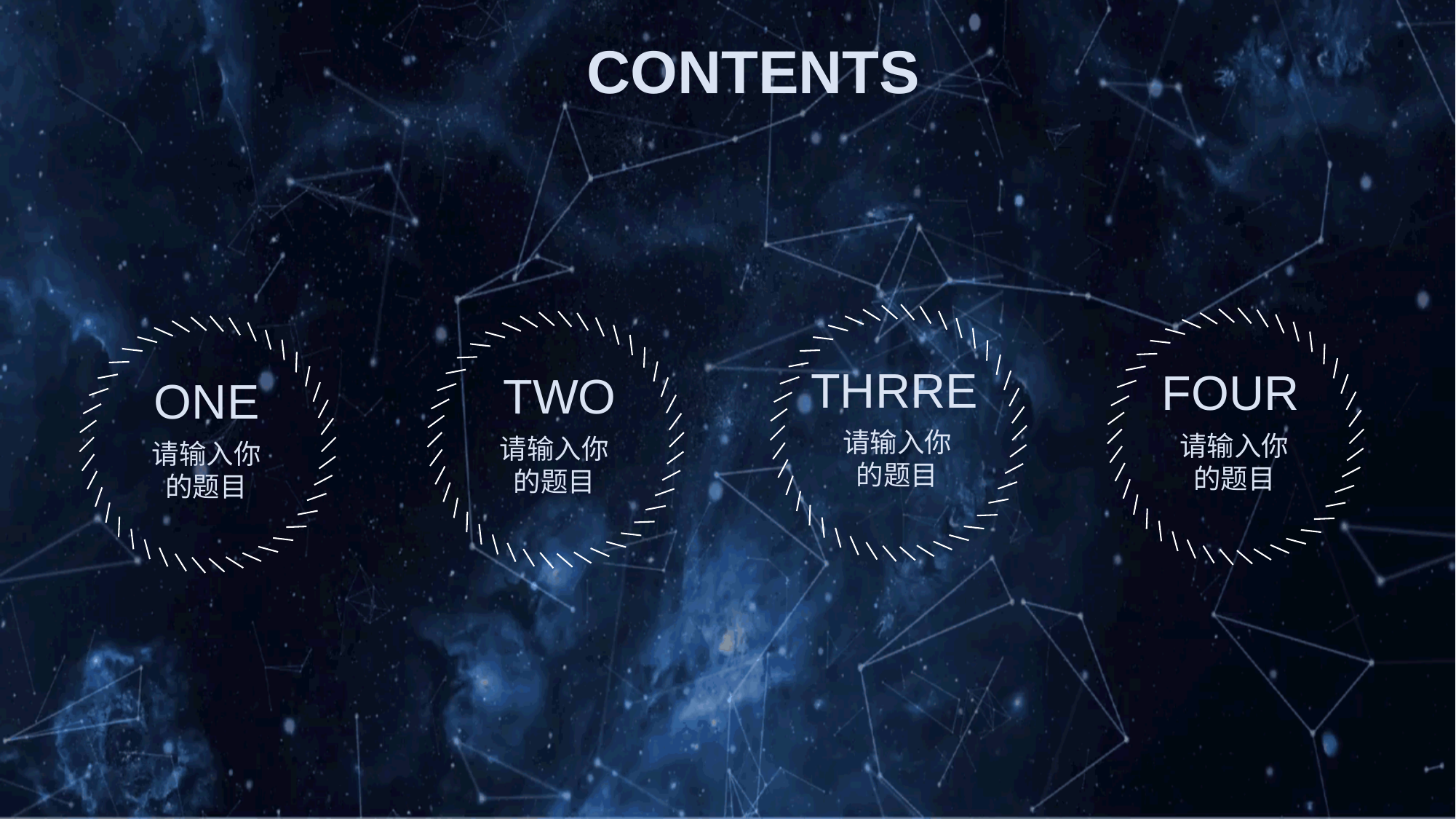

CONTENTS
THRRE
请输入你的题目
FOUR
请输入你的题目
TWO
请输入你的题目
ONE
请输入你的题目